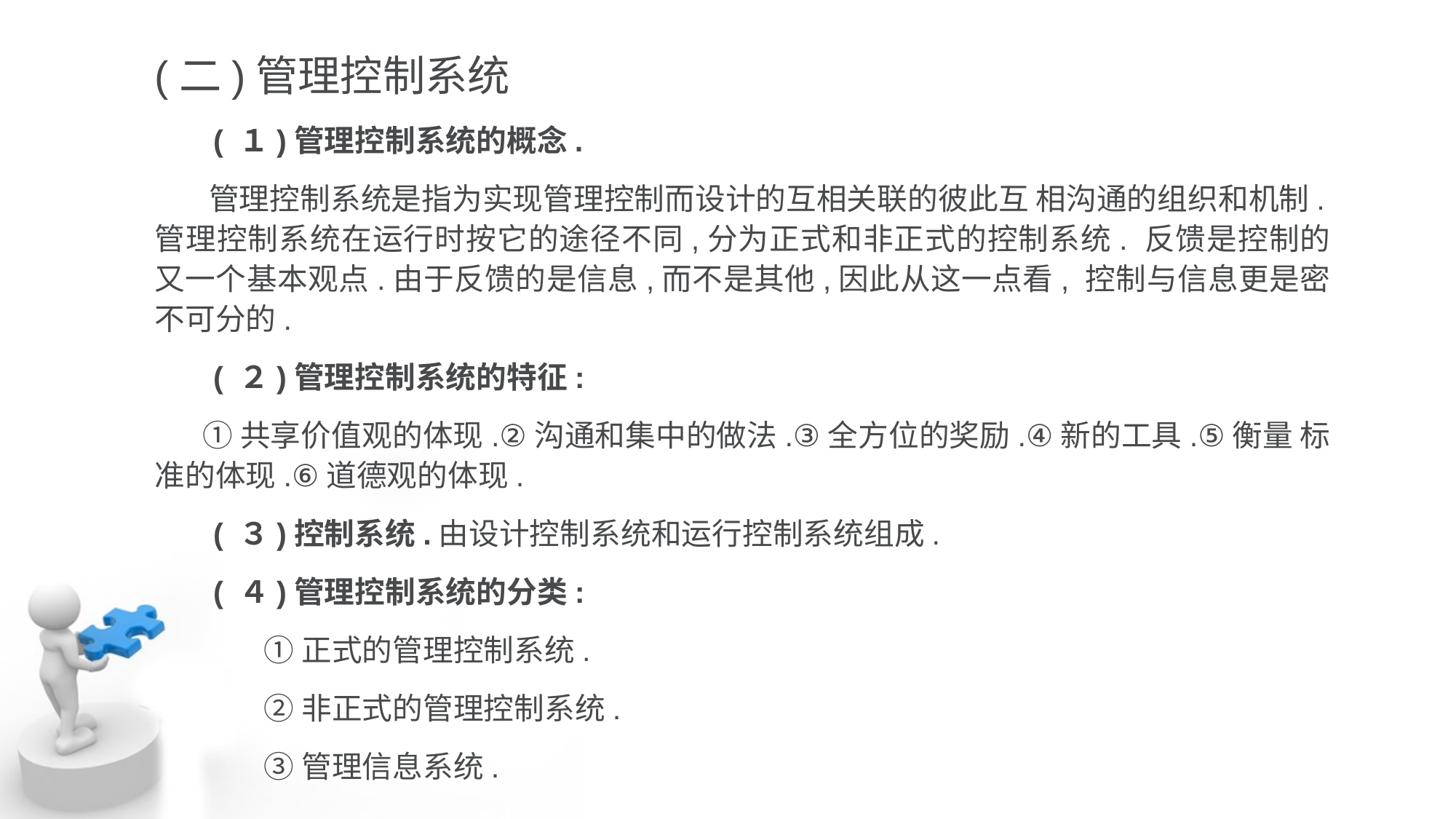

(二)管理控制系统
       ( １)管理控制系统的概念.
       管理控制系统是指为实现管理控制而设计的互相关联的彼此互 相沟通的组织和机制.管理控制系统在运行时按它的途径不同,分为正式和非正式的控制系统. 反馈是控制的又一个基本观点.由于反馈的是信息,而不是其他,因此从这一点看, 控制与信息更是密不可分的.
       ( ２)管理控制系统的特征:
       ①共享价值观的体现.②沟通和集中的做法.③全方位的奖励.④新的工具.⑤衡量 标准的体现.⑥道德观的体现.
       ( ３)控制系统.由设计控制系统和运行控制系统组成.
       ( ４)管理控制系统的分类:
	①正式的管理控制系统.
	②非正式的管理控制系统.
	③管理信息系统.